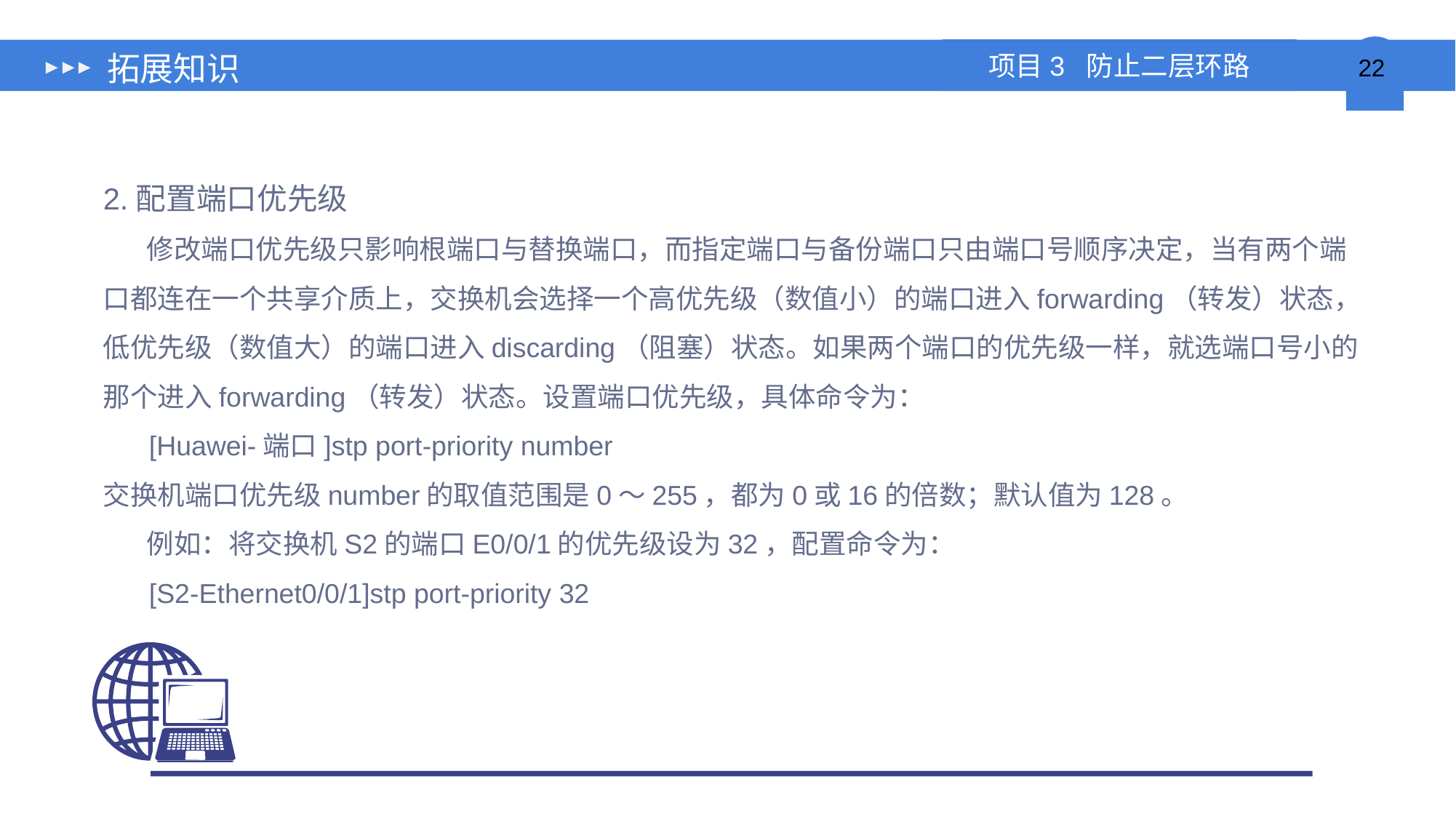

# 拓展知识
2.配置端口优先级
      修改端口优先级只影响根端口与替换端口，而指定端口与备份端口只由端口号顺序决定，当有两个端口都连在一个共享介质上，交换机会选择一个高优先级（数值小）的端口进入forwarding（转发）状态，低优先级（数值大）的端口进入discarding（阻塞）状态。如果两个端口的优先级一样，就选端口号小的那个进入forwarding（转发）状态。设置端口优先级，具体命令为：
      [Huawei-端口]stp port-priority number
交换机端口优先级number的取值范围是0～255，都为0或16的倍数；默认值为128。
      例如：将交换机S2的端口E0/0/1的优先级设为32，配置命令为：
      [S2-Ethernet0/0/1]stp port-priority 32